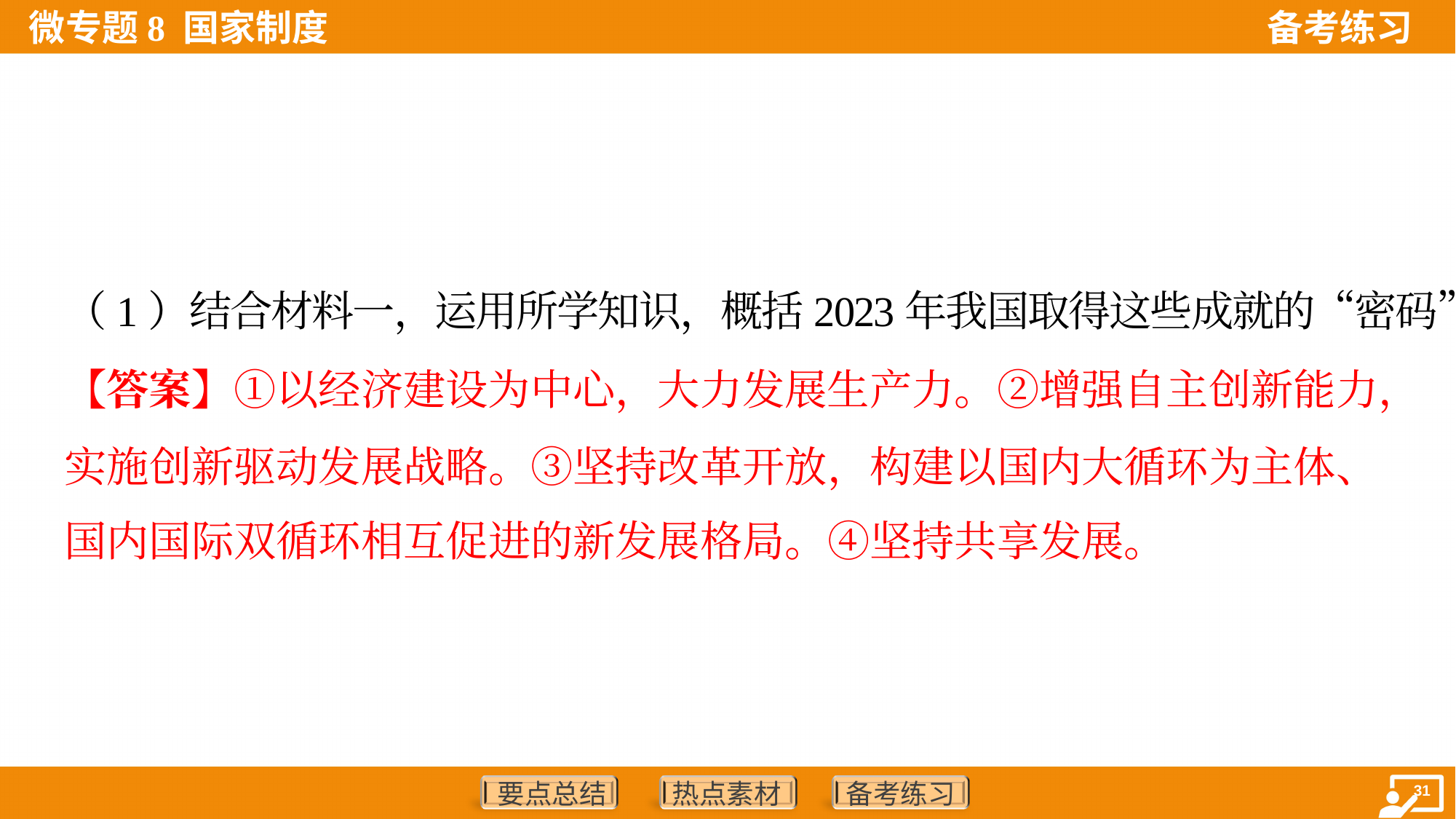

（1）结合材料一，运用所学知识，概括2023年我国取得这些成就的“密码”。
【答案】①以经济建设为中心，大力发展生产力。②增强自主创新能力，
实施创新驱动发展战略。③坚持改革开放，构建以国内大循环为主体、
国内国际双循环相互促进的新发展格局。④坚持共享发展。